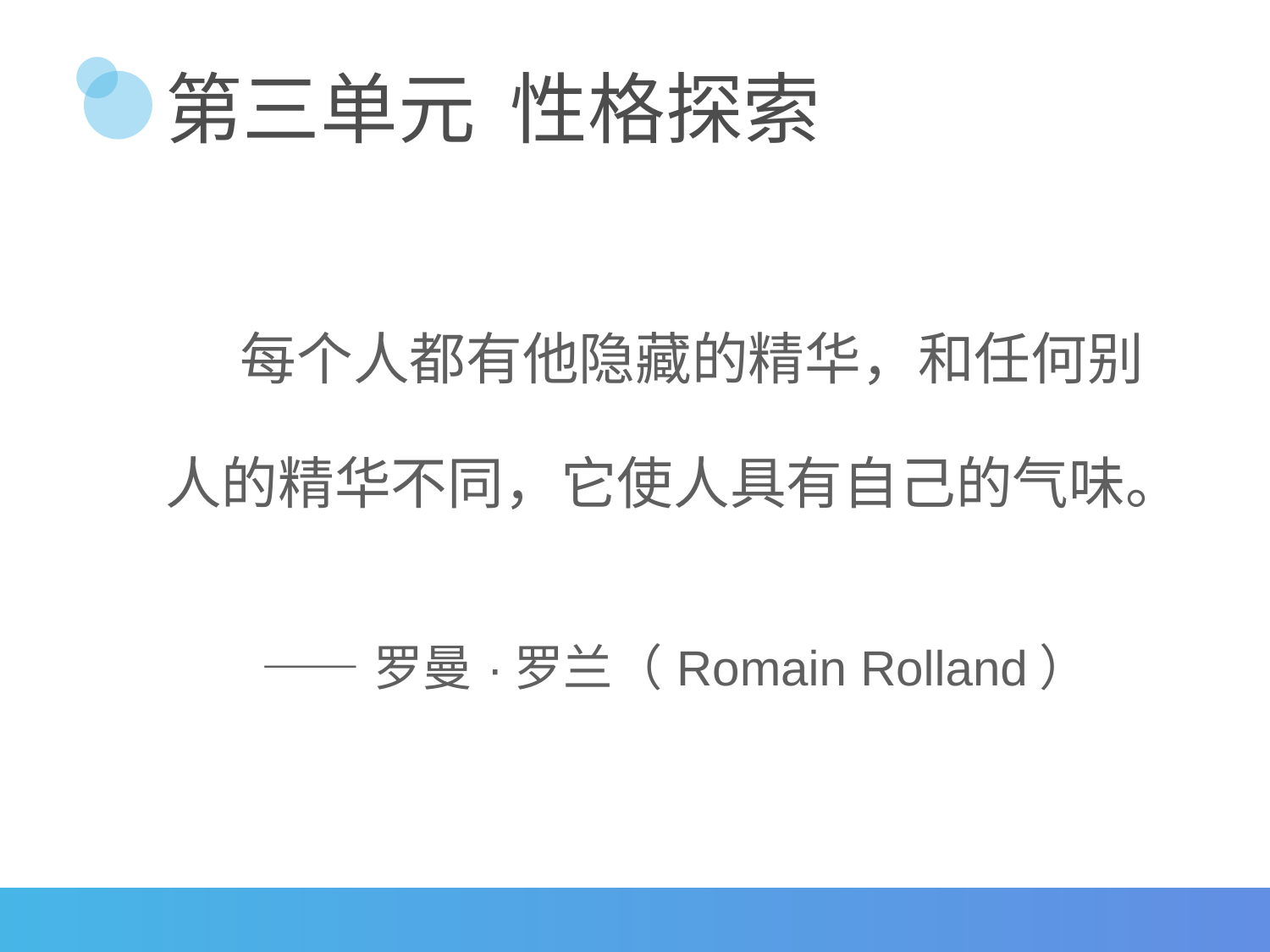

# 第三单元  性格探索
    每个人都有他隐藏的精华，和任何别人的精华不同，它使人具有自己的气味。

       ——罗曼·罗兰（Romain Rolland）